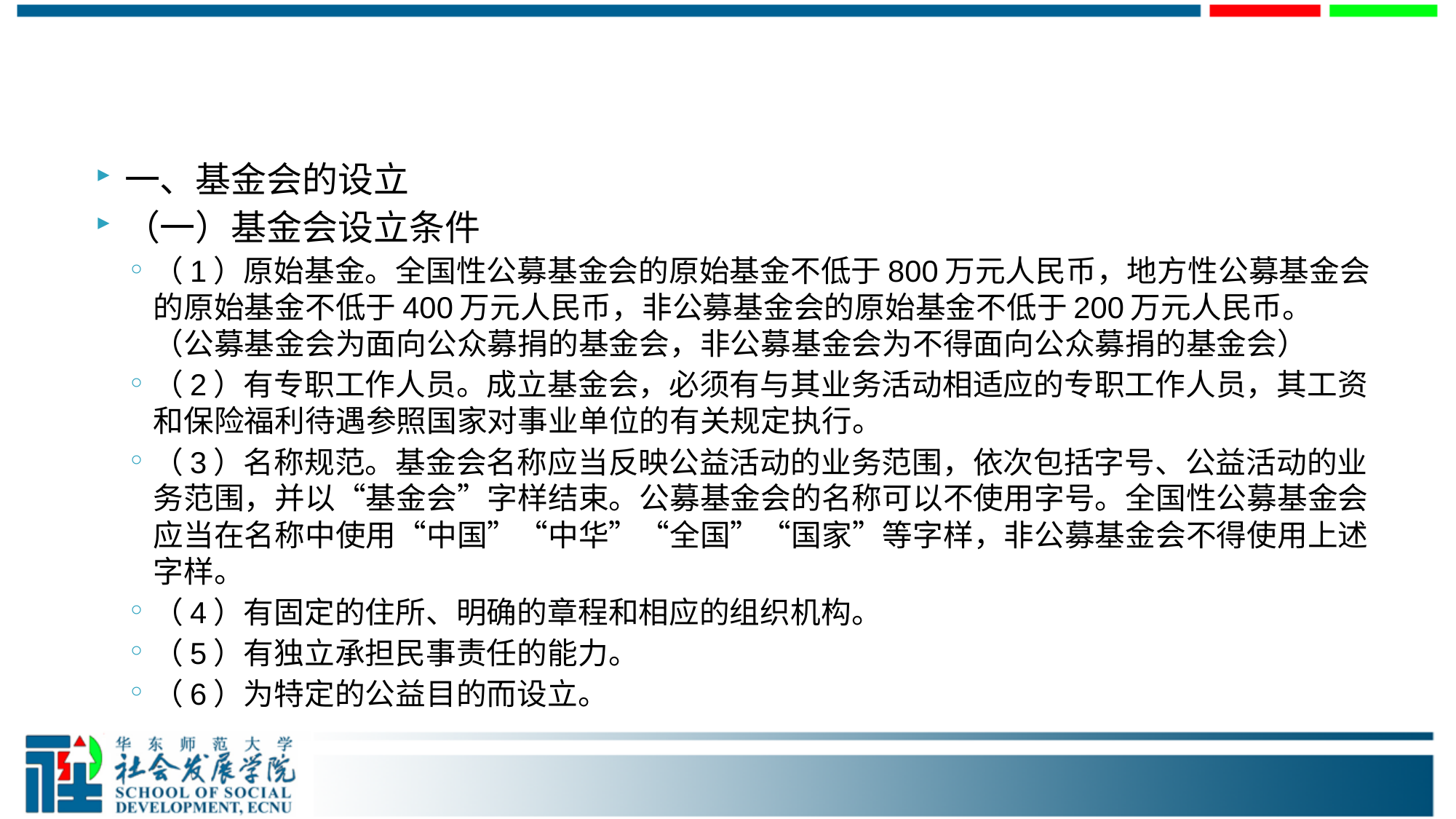

#
一、基金会的设立
（一）基金会设立条件
（1）原始基金。全国性公募基金会的原始基金不低于800万元人民币，地方性公募基金会的原始基金不低于400万元人民币，非公募基金会的原始基金不低于200万元人民币。（公募基金会为面向公众募捐的基金会，非公募基金会为不得面向公众募捐的基金会）
（2）有专职工作人员。成立基金会，必须有与其业务活动相适应的专职工作人员，其工资和保险福利待遇参照国家对事业单位的有关规定执行。
（3）名称规范。基金会名称应当反映公益活动的业务范围，依次包括字号、公益活动的业务范围，并以“基金会”字样结束。公募基金会的名称可以不使用字号。全国性公募基金会应当在名称中使用“中国”“中华”“全国”“国家”等字样，非公募基金会不得使用上述字样。
（4）有固定的住所、明确的章程和相应的组织机构。
（5）有独立承担民事责任的能力。
（6）为特定的公益目的而设立。